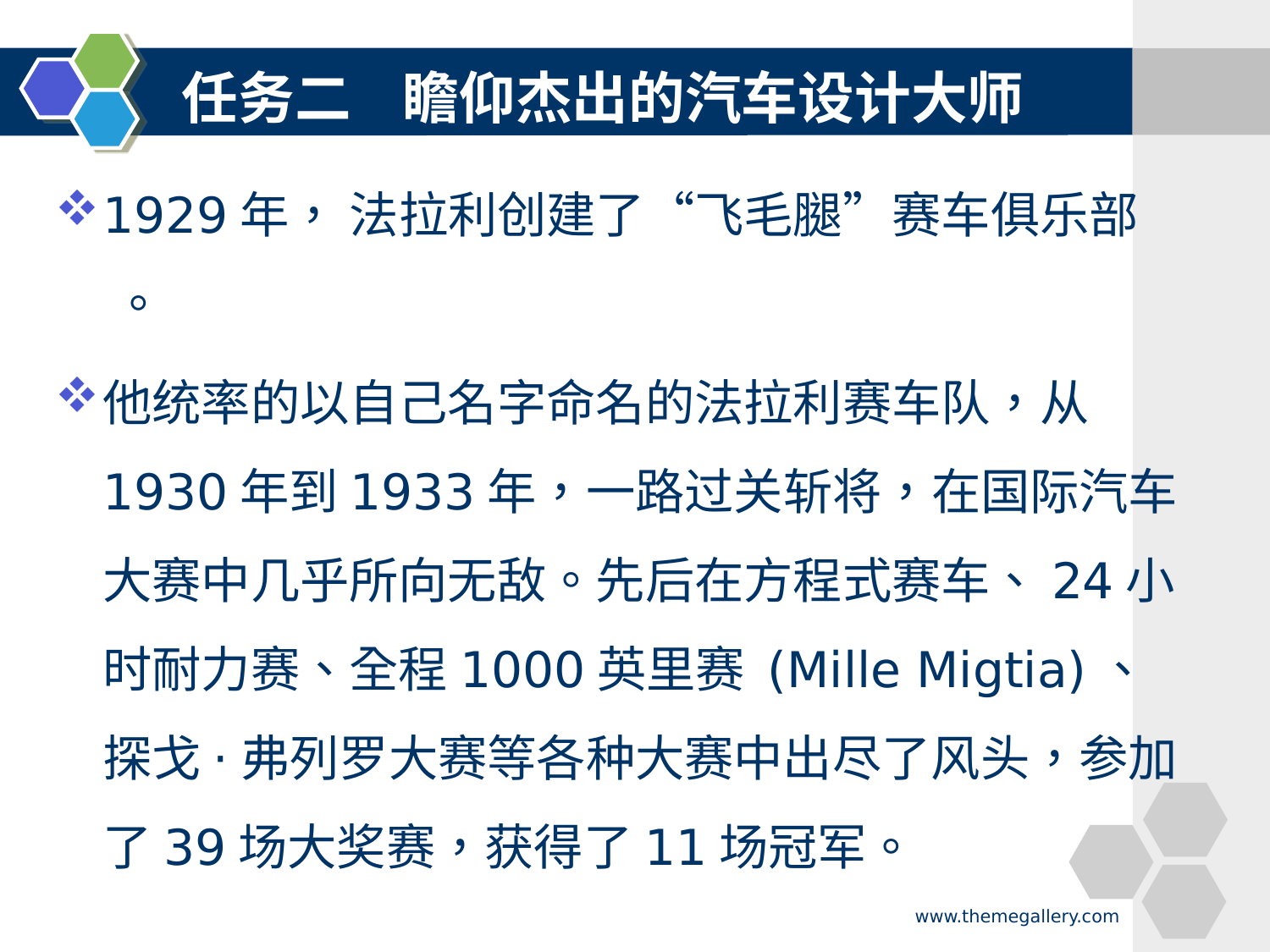

任务二    瞻仰杰出的汽车设计大师
1929年， 法拉利创建了“飞毛腿”赛车俱乐部 。
他统率的以自己名字命名的法拉利赛车队，从1930年到1933年，一路过关斩将，在国际汽车大赛中几乎所向无敌。先后在方程式赛车、24小时耐力赛、全程1000英里赛 (Mille Migtia)、探戈·弗列罗大赛等各种大赛中出尽了风头，参加了39场大奖赛，获得了11场冠军。
www.themegallery.com